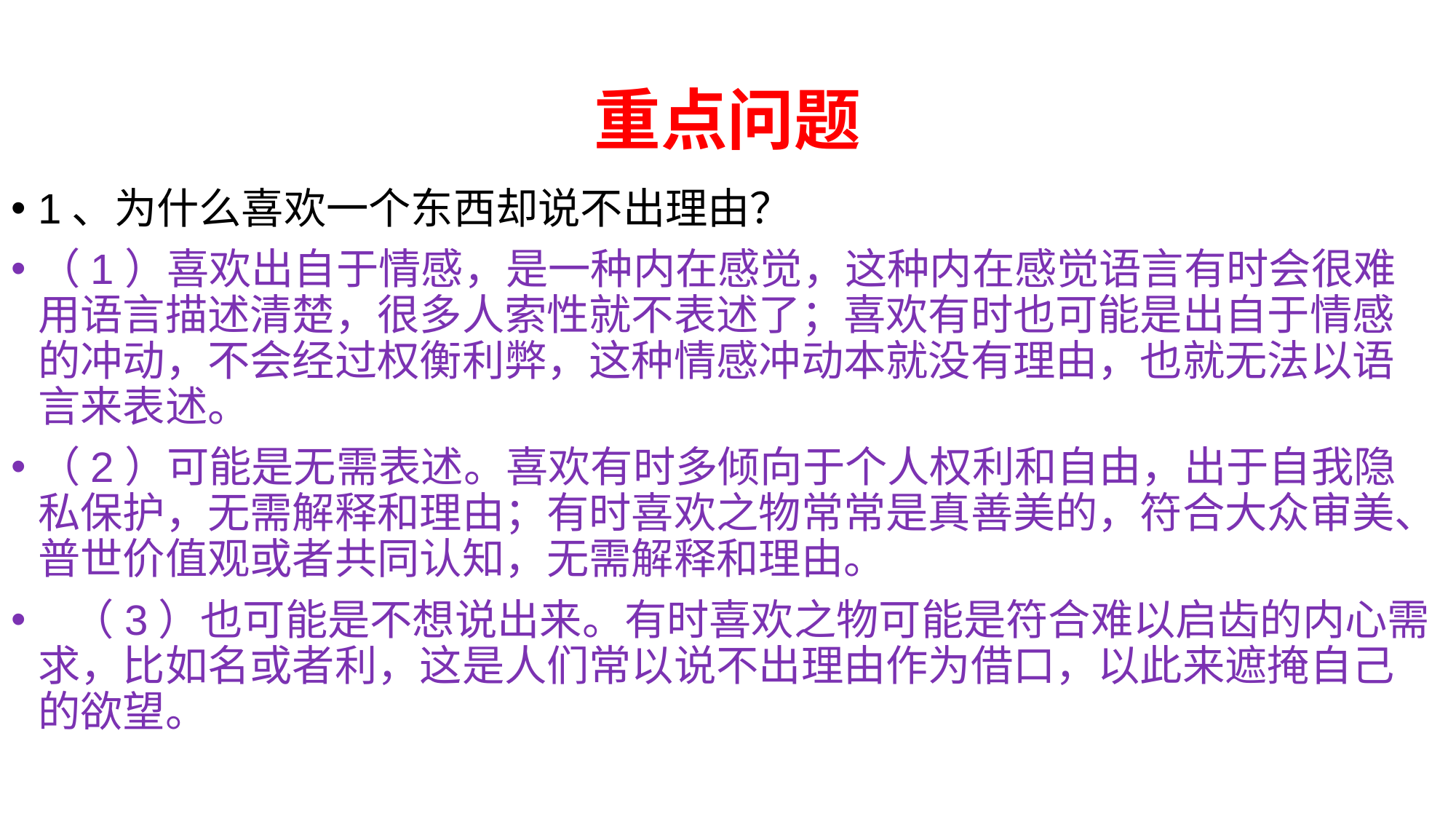

# 重点问题
1、为什么喜欢一个东西却说不出理由？
（1）喜欢出自于情感，是一种内在感觉，这种内在感觉语言有时会很难用语言描述清楚，很多人索性就不表述了；喜欢有时也可能是出自于情感的冲动，不会经过权衡利弊，这种情感冲动本就没有理由，也就无法以语言来表述。
（2）可能是无需表述。喜欢有时多倾向于个人权利和自由，出于自我隐私保护，无需解释和理由；有时喜欢之物常常是真善美的，符合大众审美、普世价值观或者共同认知，无需解释和理由。
  （3）也可能是不想说出来。有时喜欢之物可能是符合难以启齿的内心需求，比如名或者利，这是人们常以说不出理由作为借口，以此来遮掩自己的欲望。